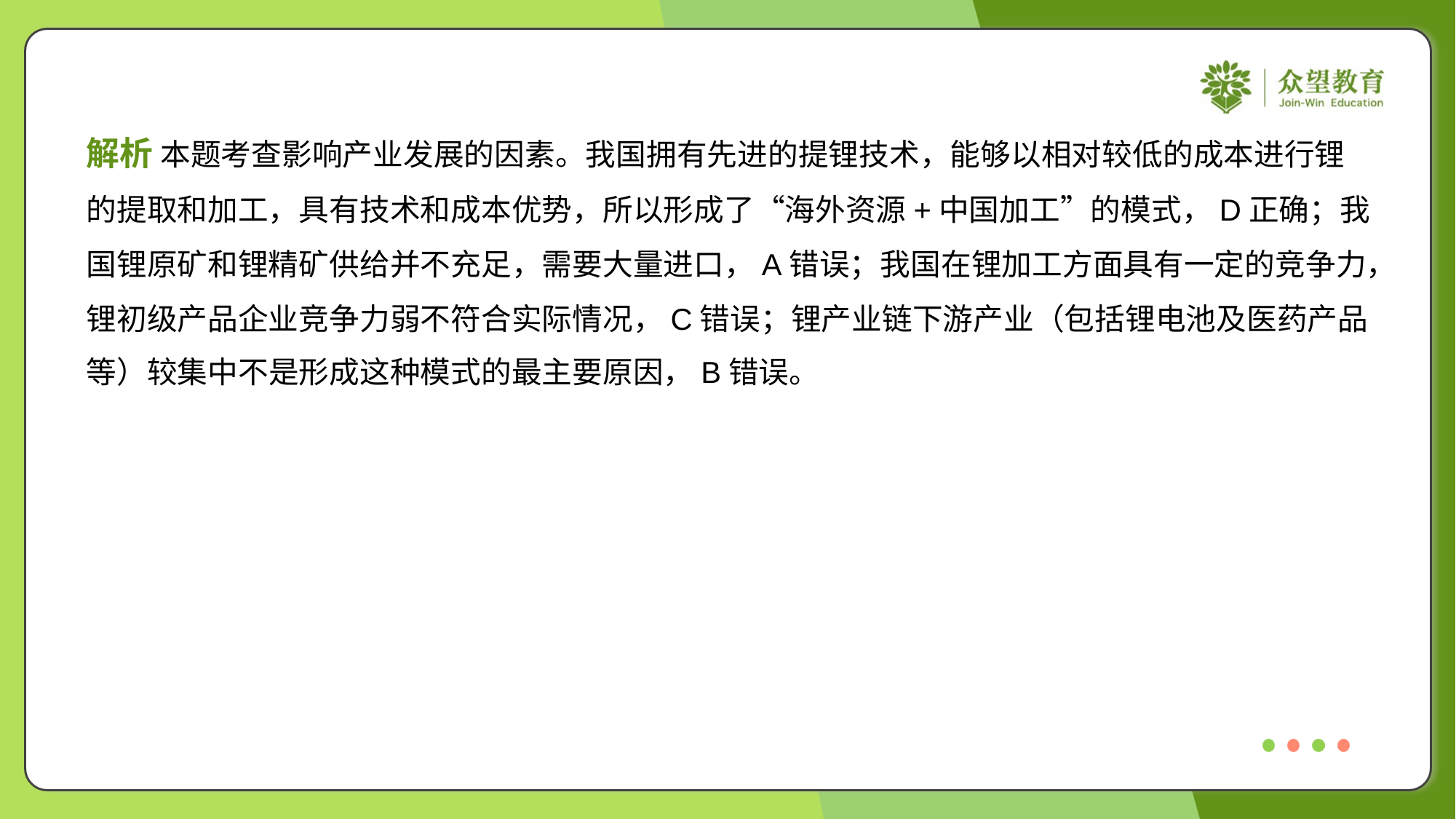

解析 本题考查影响产业发展的因素。我国拥有先进的提锂技术，能够以相对较低的成本进行锂
的提取和加工，具有技术和成本优势，所以形成了“海外资源+中国加工”的模式，D正确；我
国锂原矿和锂精矿供给并不充足，需要大量进口，A错误；我国在锂加工方面具有一定的竞争力，
锂初级产品企业竞争力弱不符合实际情况，C错误；锂产业链下游产业（包括锂电池及医药产品
等）较集中不是形成这种模式的最主要原因，B错误。